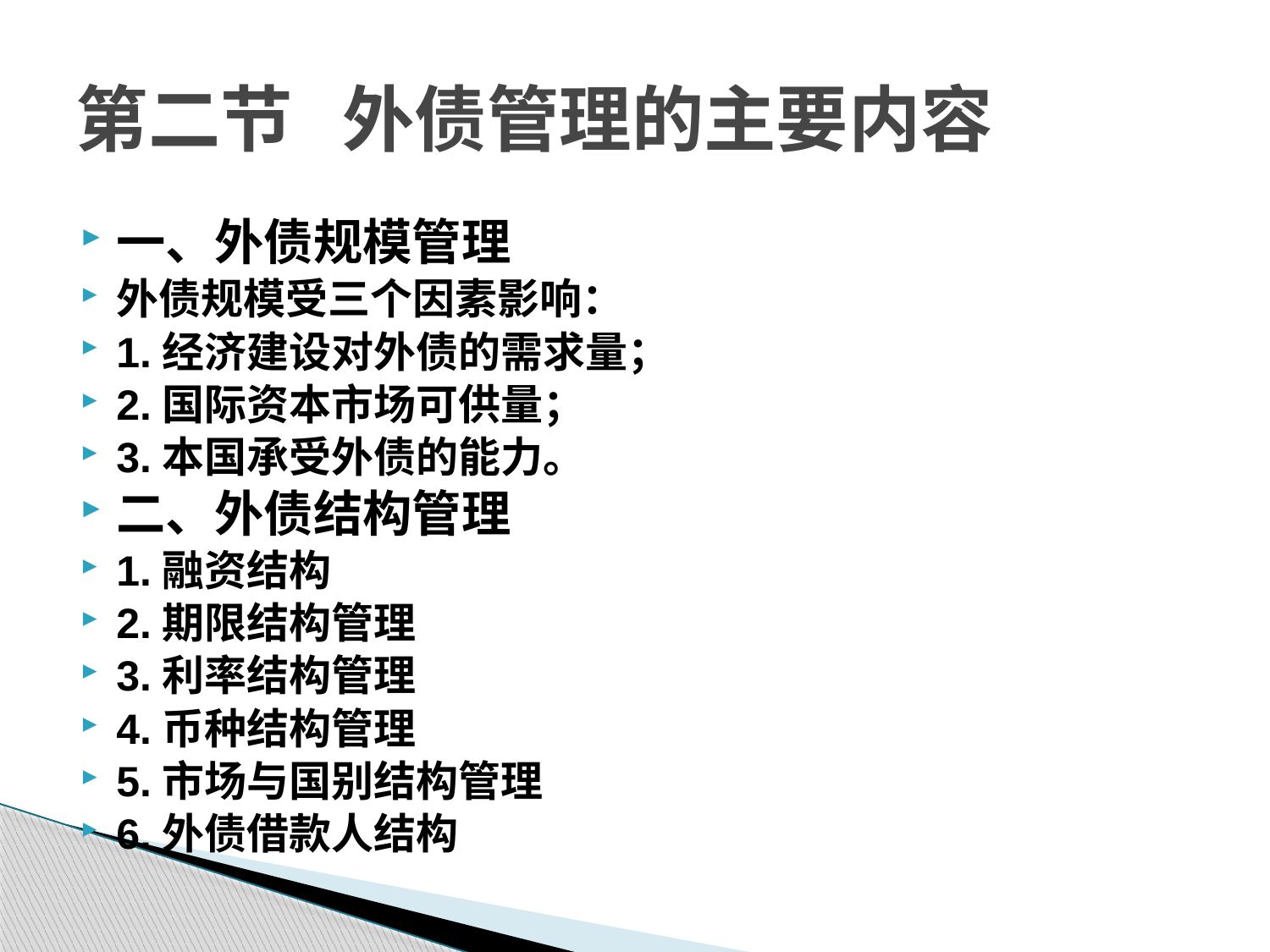

# 第二节   外债管理的主要内容
一、外债规模管理
外债规模受三个因素影响：
1.经济建设对外债的需求量；
2.国际资本市场可供量；
3.本国承受外债的能力。
二、外债结构管理
1.融资结构
2.期限结构管理
3.利率结构管理
4.币种结构管理
5.市场与国别结构管理
6.外债借款人结构